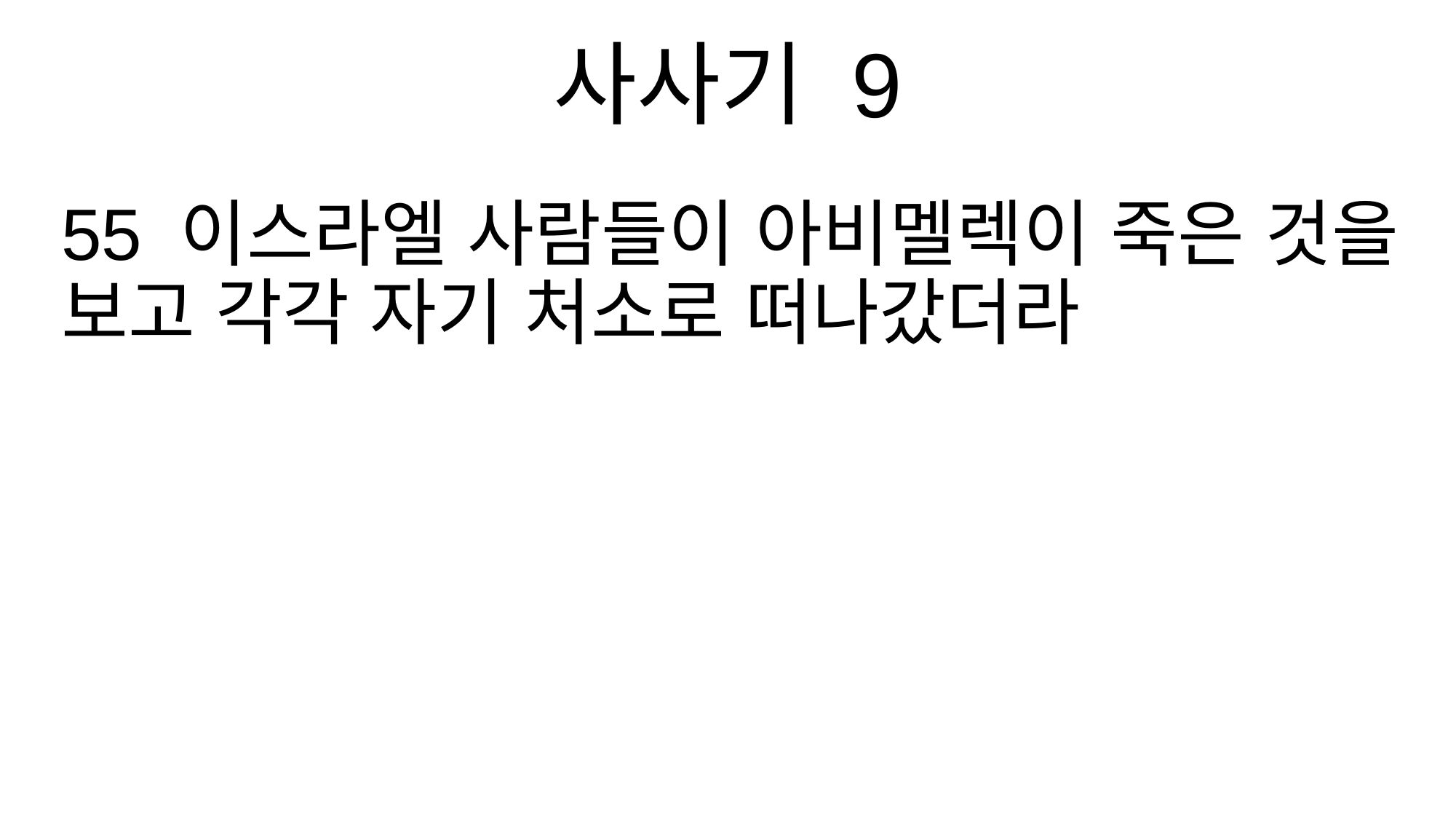

사사기 9
55 이스라엘 사람들이 아비멜렉이 죽은 것을 보고 각각 자기 처소로 떠나갔더라